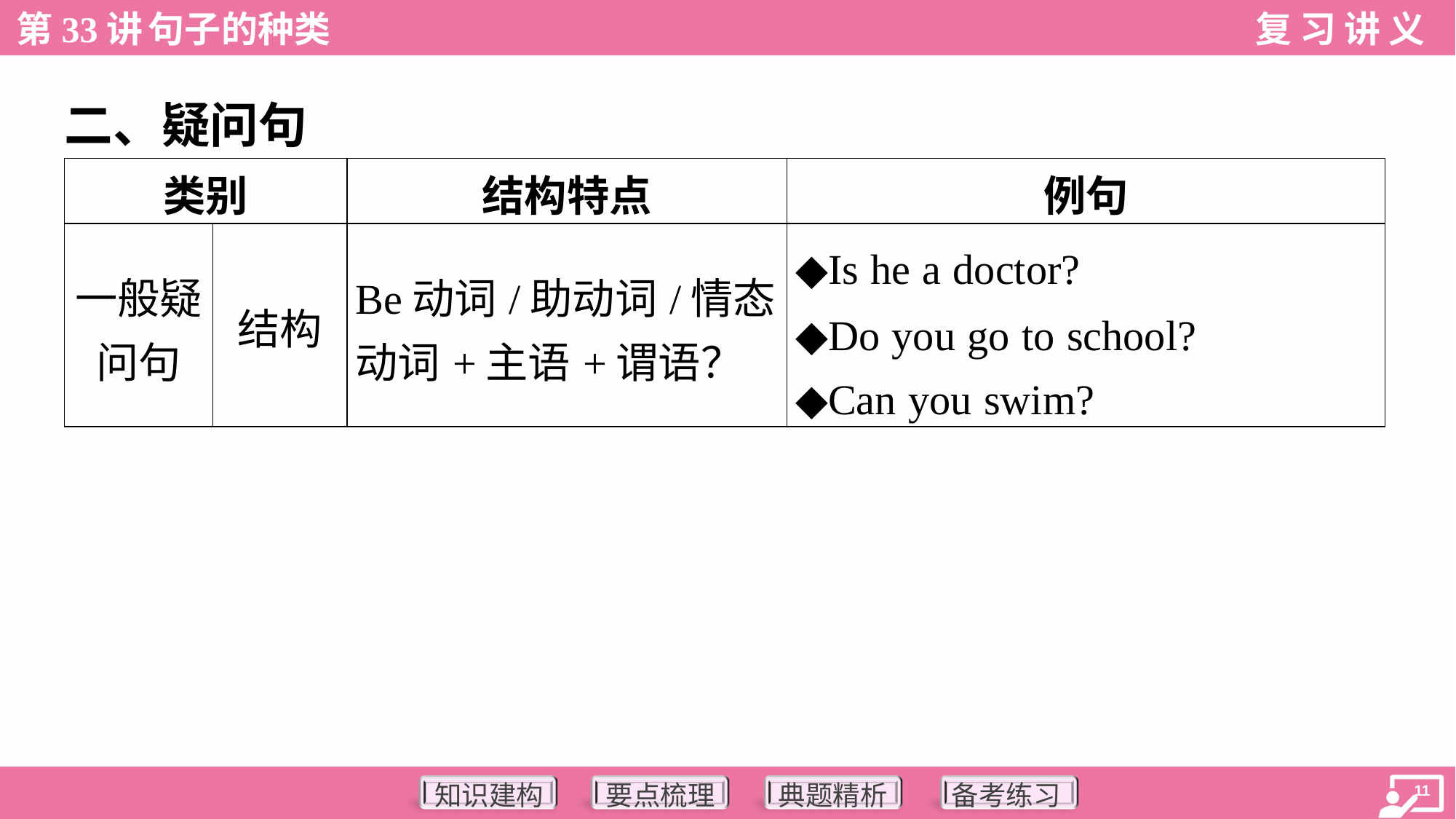

二、疑问句
| 类别 |  | 结构特点 | 例句 |
| --- | --- | --- | --- |
| 一般疑 问句 | 结构 | Be动词/助动词/情态 动词+主语+谓语？ | ◆Is he a doctor? ◆Do you go to school? ◆Can you swim? |